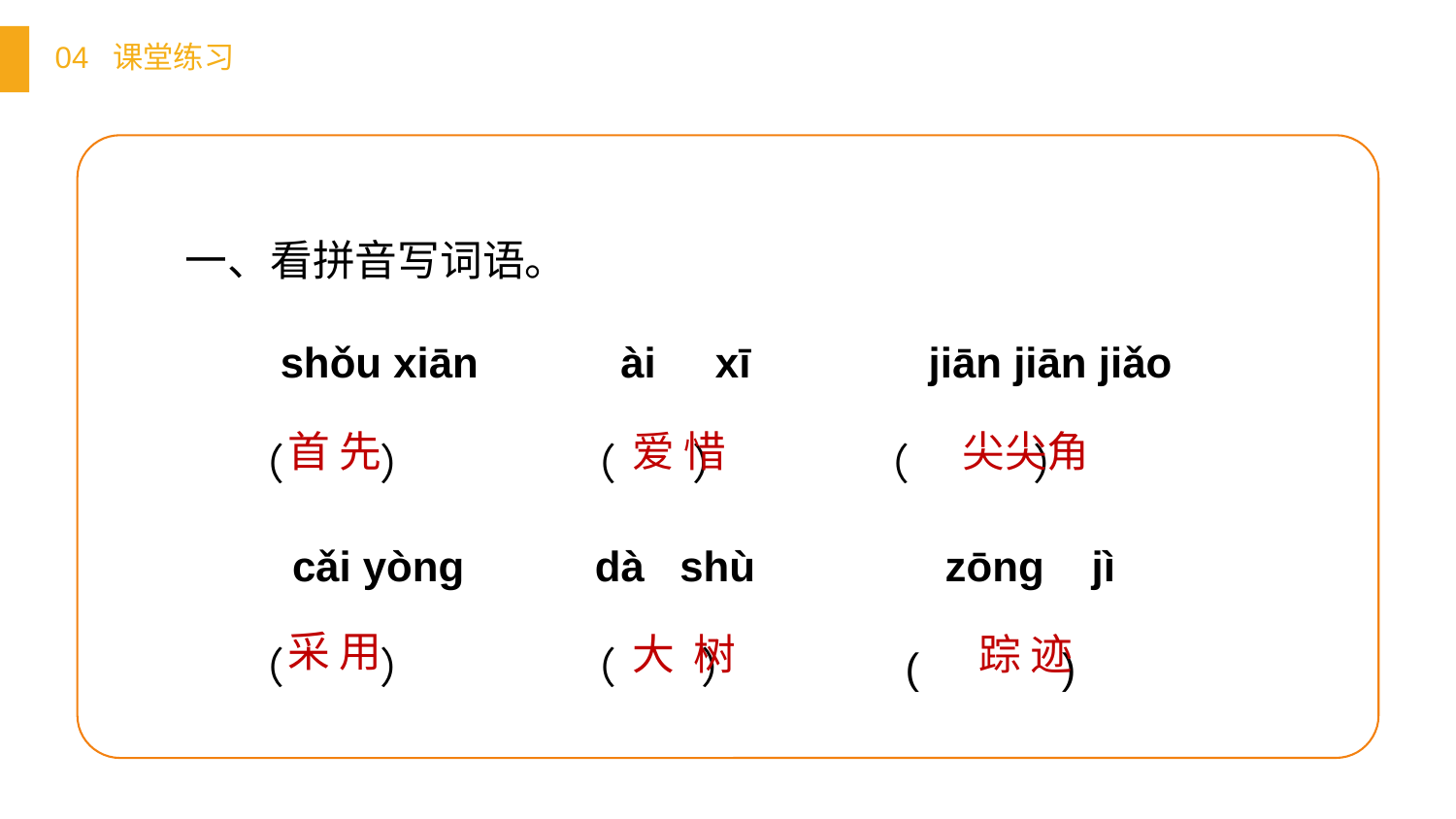

04  课堂练习

一、看拼音写词语。
        shǒu xiān            ài     xī               jiān jiān jiǎo
     （          ）                （        ）              （             ）
         cǎi yònɡ           dà   shù                zōng    jì
     （          ）                （         ）                (            )
爱 惜
首 先
尖尖角
采 用
大  树
踪 迹